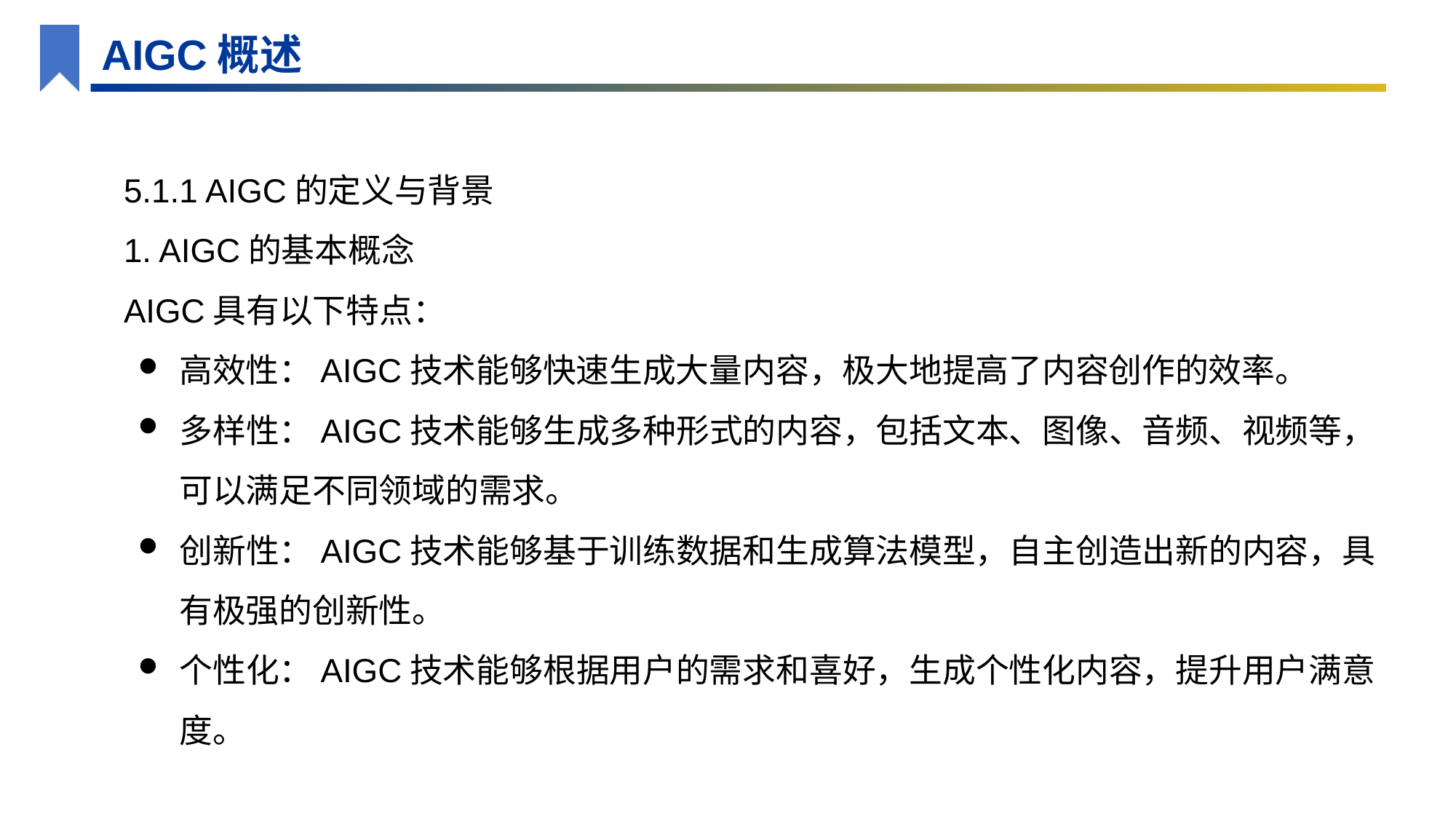

AIGC概述
5.1.1 AIGC的定义与背景
1. AIGC的基本概念
AIGC具有以下特点：
高效性：AIGC技术能够快速生成大量内容，极大地提高了内容创作的效率。
多样性：AIGC技术能够生成多种形式的内容，包括文本、图像、音频、视频等，可以满足不同领域的需求。
创新性：AIGC技术能够基于训练数据和生成算法模型，自主创造出新的内容，具有极强的创新性。
个性化：AIGC技术能够根据用户的需求和喜好，生成个性化内容，提升用户满意度。